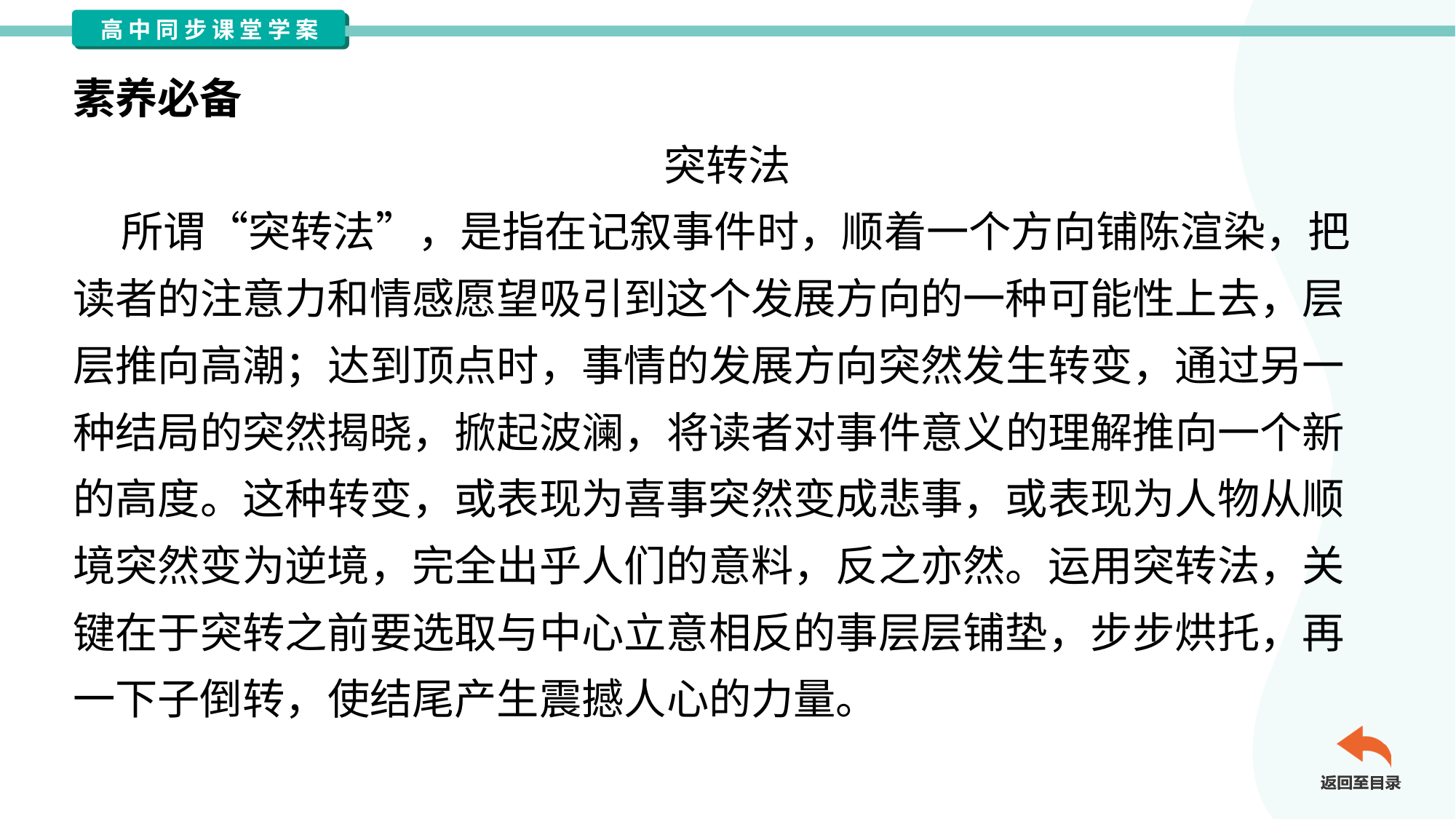

素养必备
突转法
    所谓“突转法”，是指在记叙事件时，顺着一个方向铺陈渲染，把
读者的注意力和情感愿望吸引到这个发展方向的一种可能性上去，层
层推向高潮；达到顶点时，事情的发展方向突然发生转变，通过另一
种结局的突然揭晓，掀起波澜，将读者对事件意义的理解推向一个新
的高度。这种转变，或表现为喜事突然变成悲事，或表现为人物从顺
境突然变为逆境，完全出乎人们的意料，反之亦然。运用突转法，关
键在于突转之前要选取与中心立意相反的事层层铺垫，步步烘托，再
一下子倒转，使结尾产生震撼人心的力量。